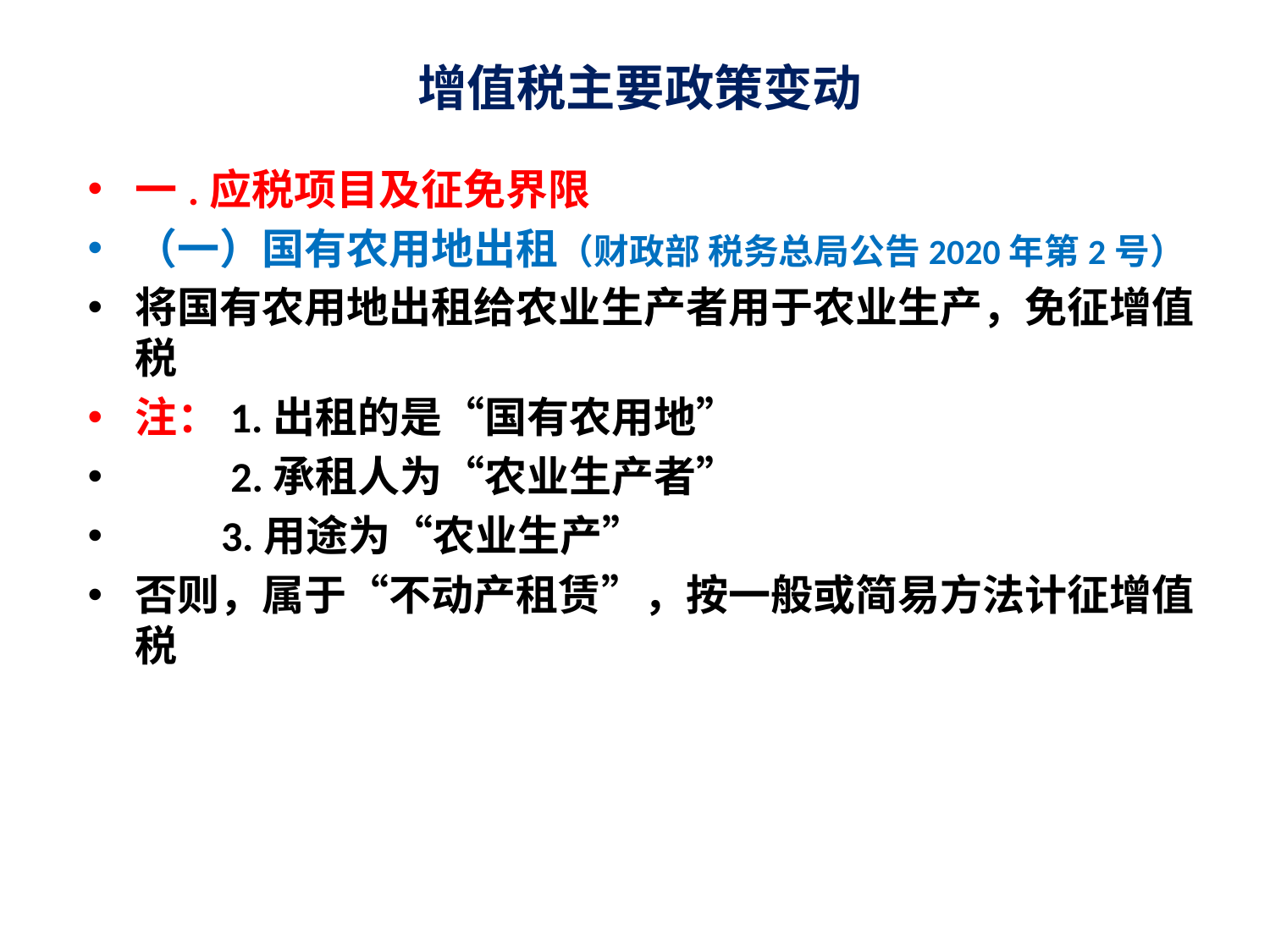

# 增值税主要政策变动
一.应税项目及征免界限
（一）国有农用地出租（财政部 税务总局公告2020年第2号）
将国有农用地出租给农业生产者用于农业生产，免征增值税
注：1.出租的是“国有农用地”
          2.承租人为“农业生产者”
         3.用途为“农业生产”
否则，属于“不动产租赁”，按一般或简易方法计征增值税